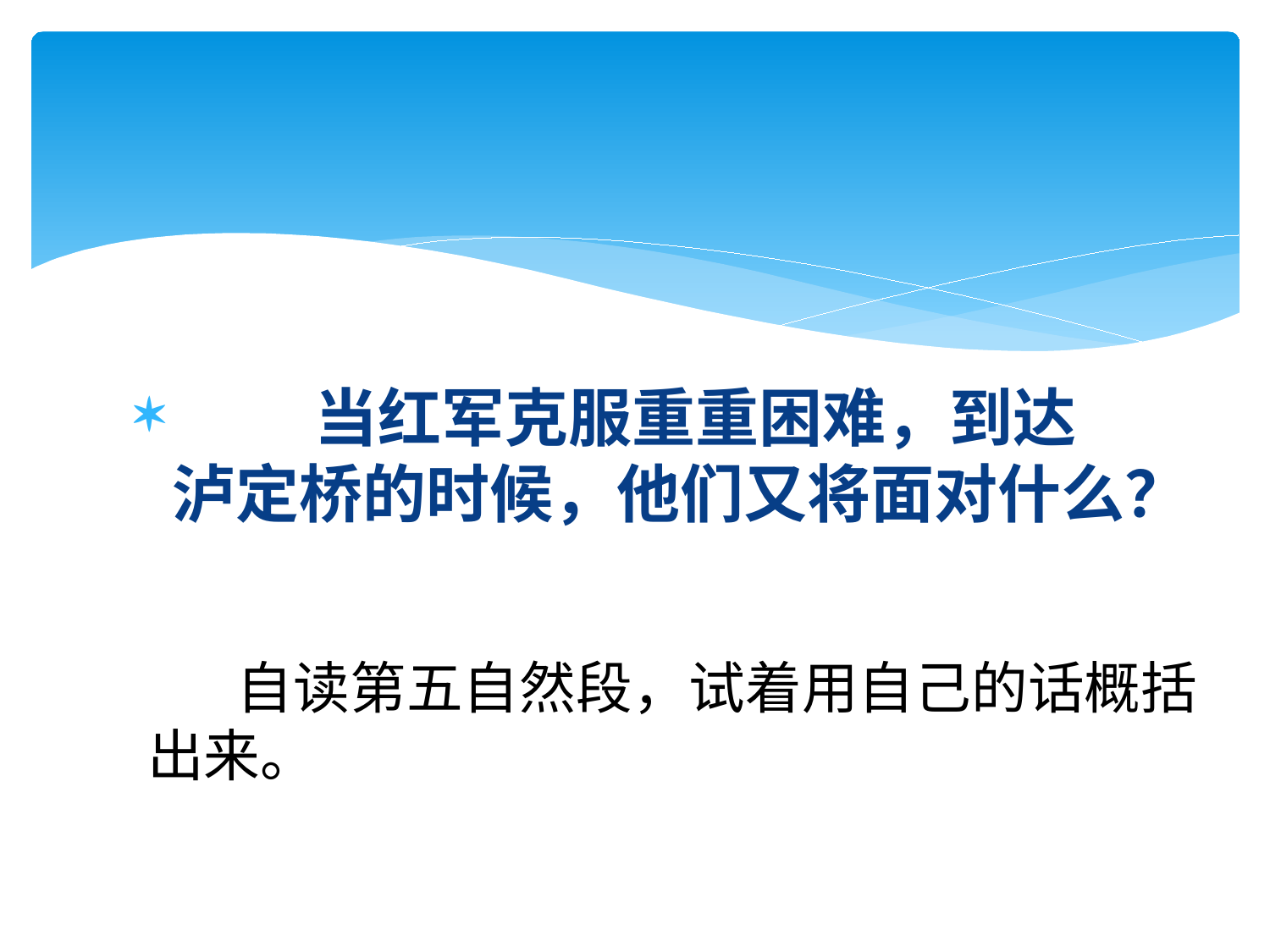

#
         当红军克服重重困难，到达泸定桥的时候，他们又将面对什么？
      自读第五自然段，试着用自己的话概括出来。